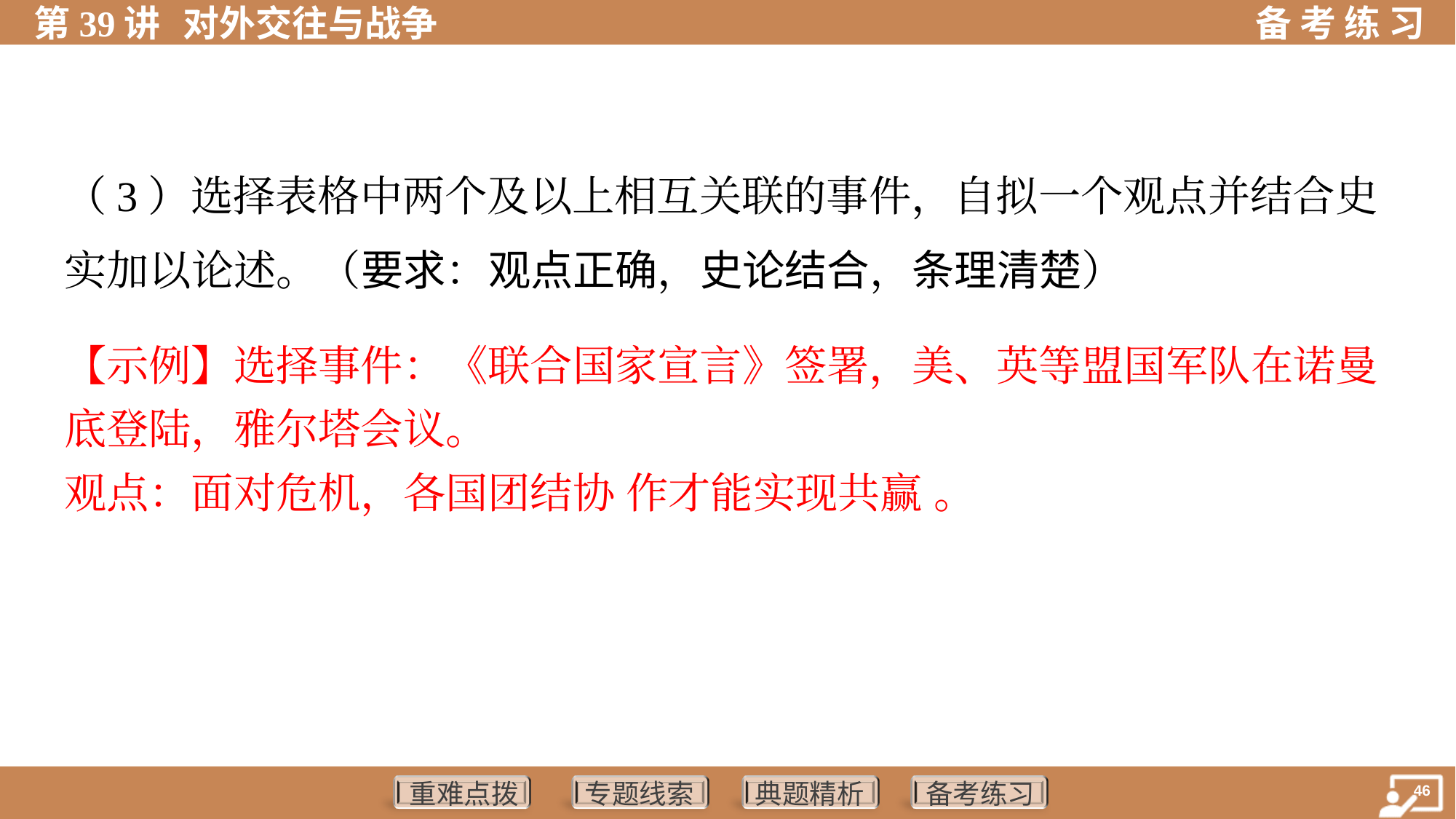

（3）选择表格中两个及以上相互关联的事件，自拟一个观点并结合史
实加以论述。（要求：观点正确，史论结合，条理清楚）
【示例】选择事件：《联合国家宣言》签署，美、英等盟国军队在诺曼
底登陆，雅尔塔会议。
观点：面对危机，各国团结协 作才能实现共赢 。